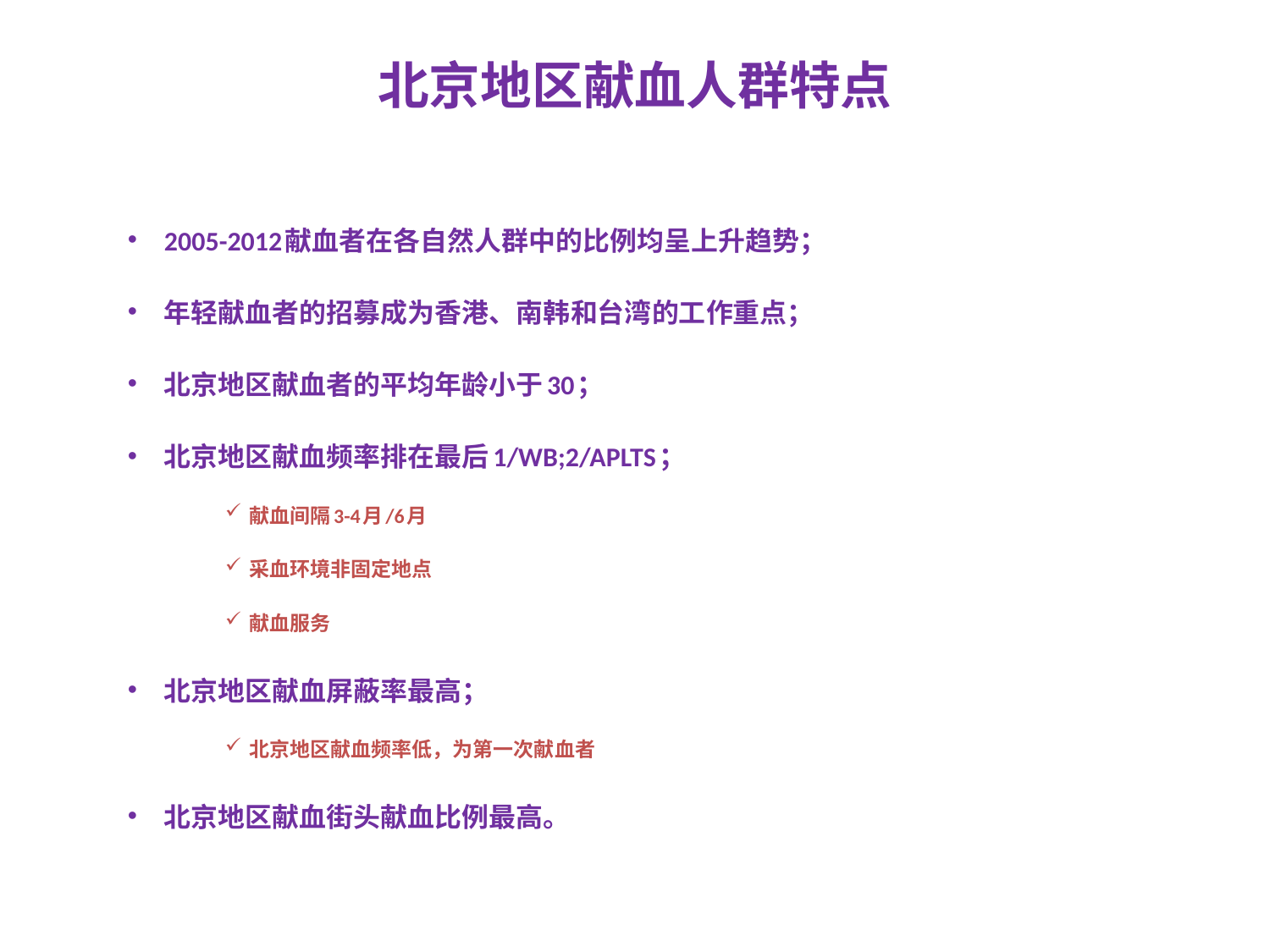

# 北京地区献血人群特点
2005-2012献血者在各自然人群中的比例均呈上升趋势；
年轻献血者的招募成为香港、南韩和台湾的工作重点；
北京地区献血者的平均年龄小于30；
北京地区献血频率排在最后1/WB;2/APLTS；
献血间隔3-4月/6月
采血环境非固定地点
献血服务
北京地区献血屏蔽率最高；
北京地区献血频率低，为第一次献血者
北京地区献血街头献血比例最高。